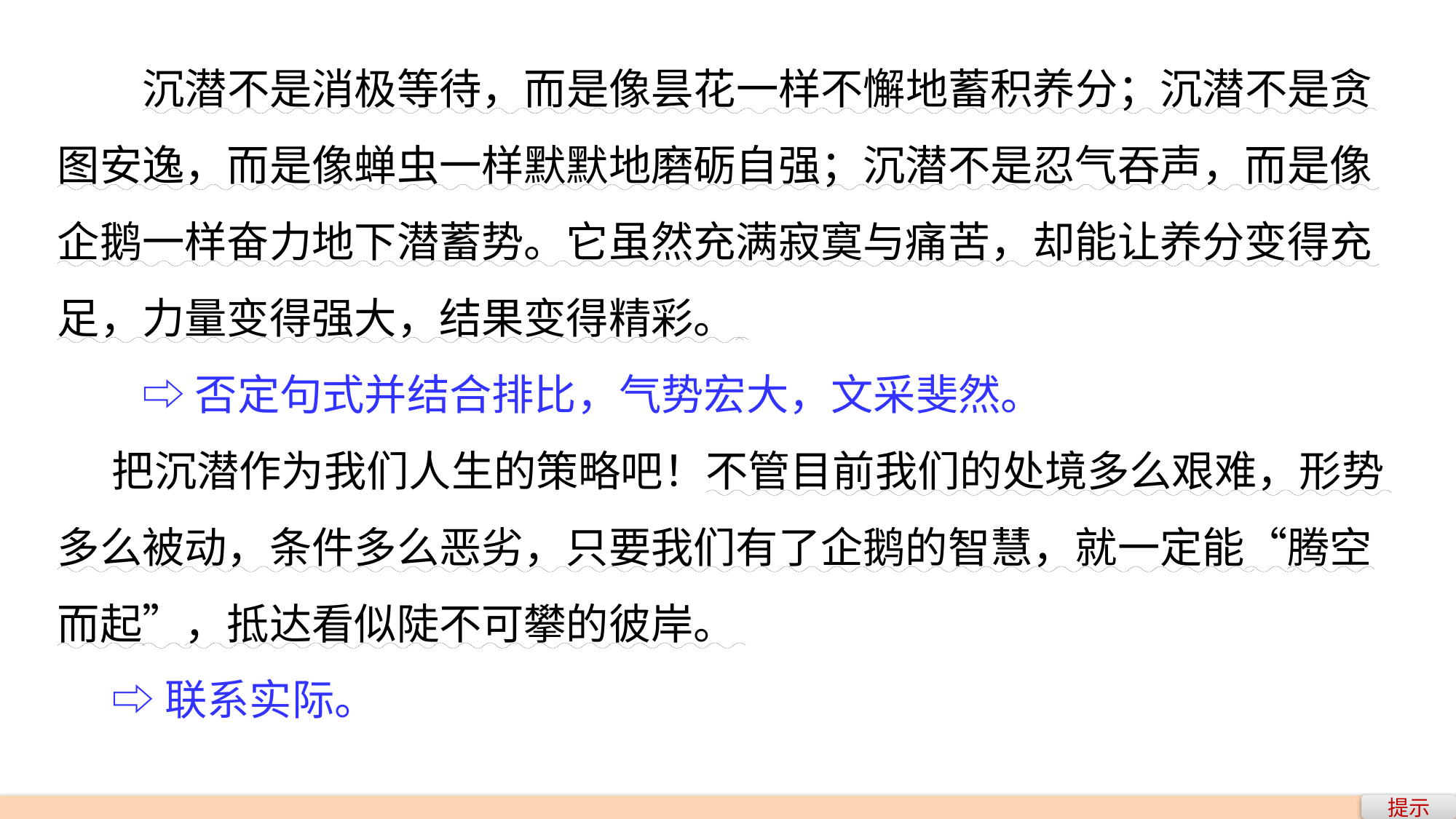

沉潜不是消极等待，而是像昙花一样不懈地蓄积养分；沉潜不是贪图安逸，而是像蝉虫一样默默地磨砺自强；沉潜不是忍气吞声，而是像企鹅一样奋力地下潜蓄势。它虽然充满寂寞与痛苦，却能让养分变得充足，力量变得强大，结果变得精彩。
⇨否定句式并结合排比，气势宏大，文采斐然。
把沉潜作为我们人生的策略吧！不管目前我们的处境多么艰难，形势多么被动，条件多么恶劣，只要我们有了企鹅的智慧，就一定能“腾空而起”，抵达看似陡不可攀的彼岸。
⇨联系实际。
提示